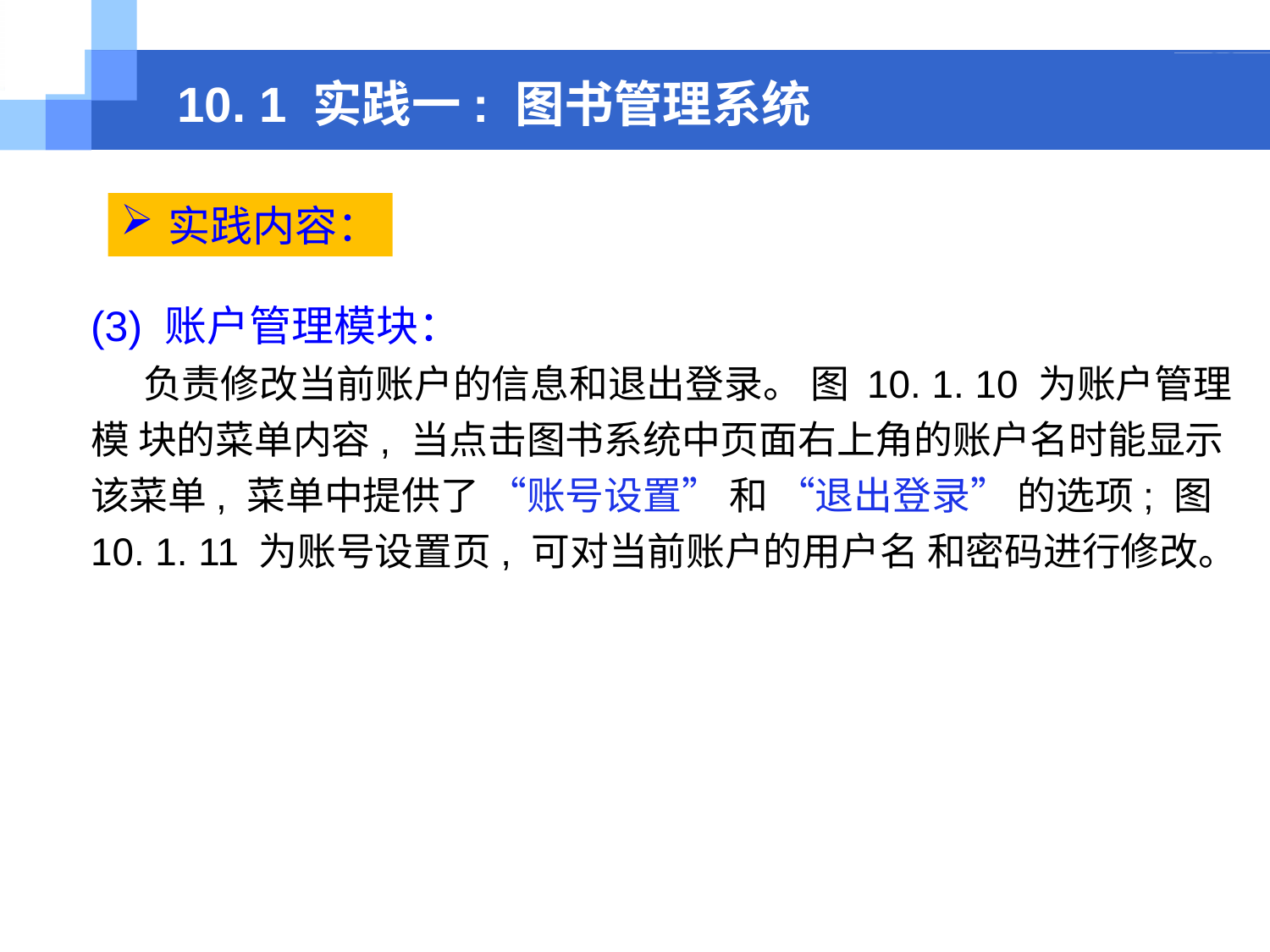

10. 1 实践一: 图书管理系统
实践内容：
(3) 账户管理模块：
     负责修改当前账户的信息和退出登录。 图 10. 1. 10 为账户管理模 块的菜单内容, 当点击图书系统中页面右上角的账户名时能显示该菜单, 菜单中提供了 “账号设置” 和 “退出登录” 的选项; 图 10. 1. 11 为账号设置页, 可对当前账户的用户名 和密码进行修改。